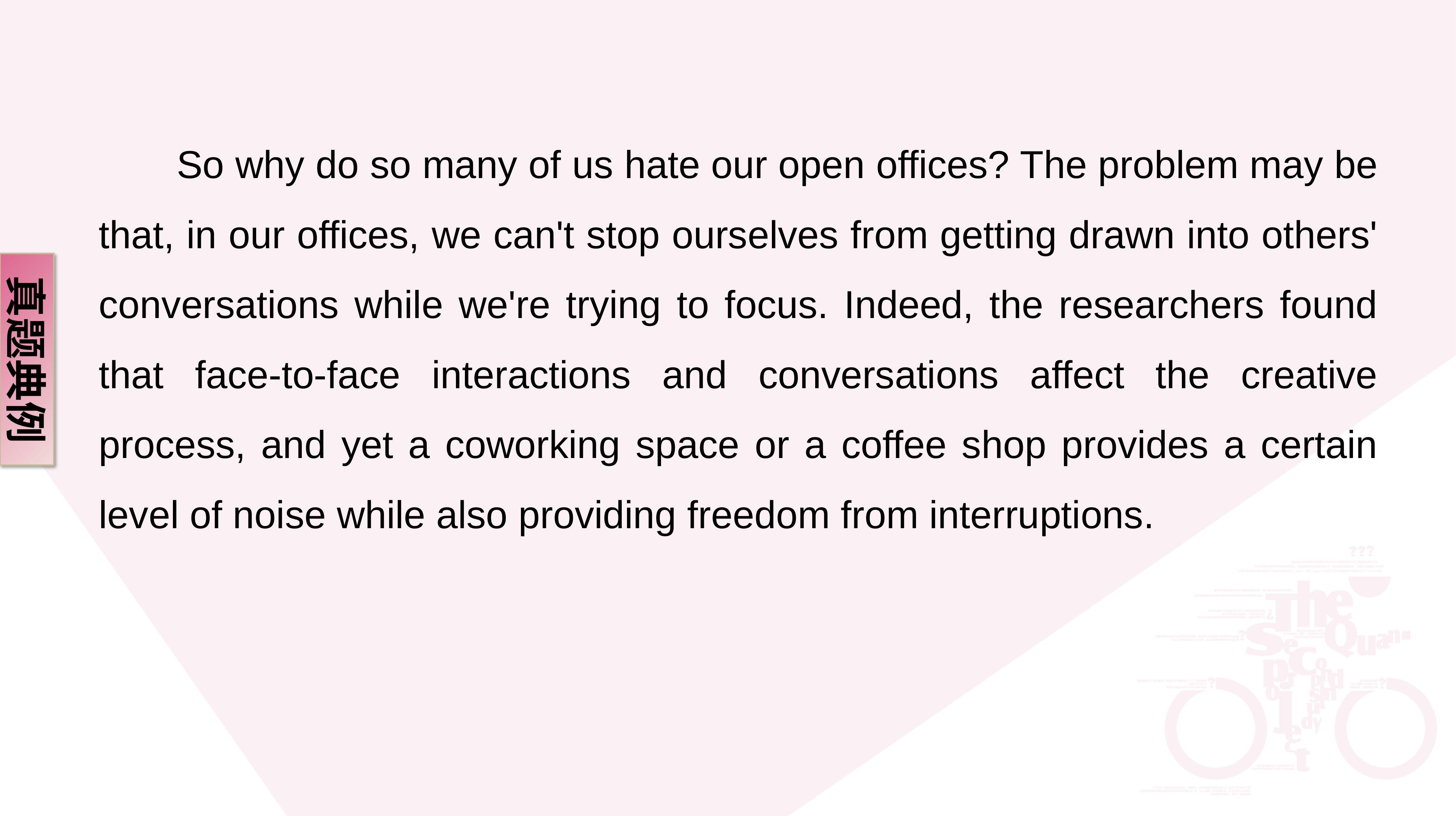

So why do so many of us hate our open offices? The problem may be that, in our offices, we can't stop ourselves from getting drawn into others' conversations while we're trying to focus. Indeed, the researchers found that face-to-face interactions and conversations affect the creative process, and yet a coworking space or a coffee shop provides a certain level of noise while also providing freedom from interruptions.
真题典例